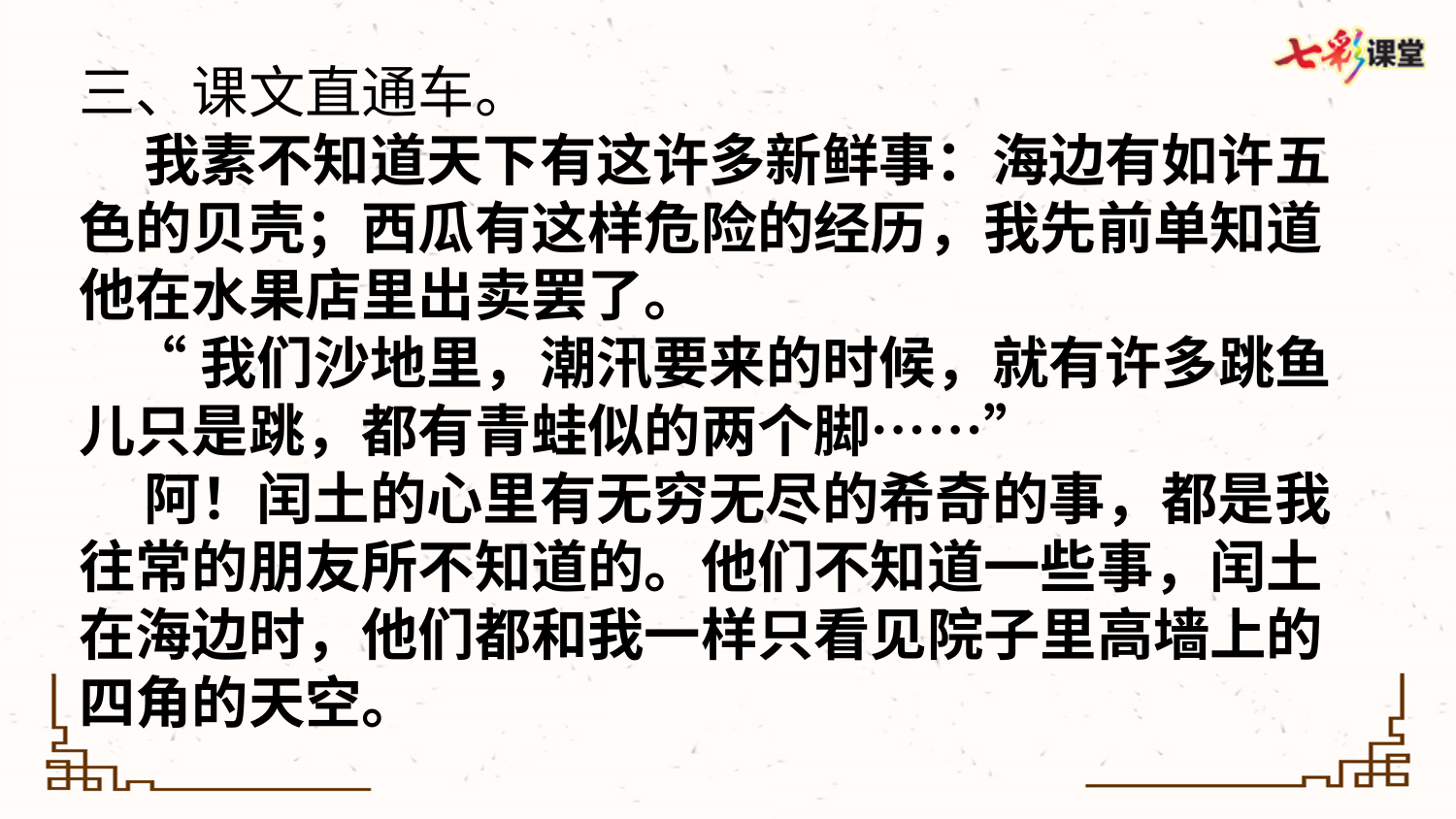

三、课文直通车。
    我素不知道天下有这许多新鲜事：海边有如许五色的贝壳；西瓜有这样危险的经历，我先前单知道他在水果店里出卖罢了。
    “我们沙地里，潮汛要来的时候，就有许多跳鱼儿只是跳，都有青蛙似的两个脚……”
    阿！闰土的心里有无穷无尽的希奇的事，都是我往常的朋友所不知道的。他们不知道一些事，闰土在海边时，他们都和我一样只看见院子里高墙上的四角的天空。